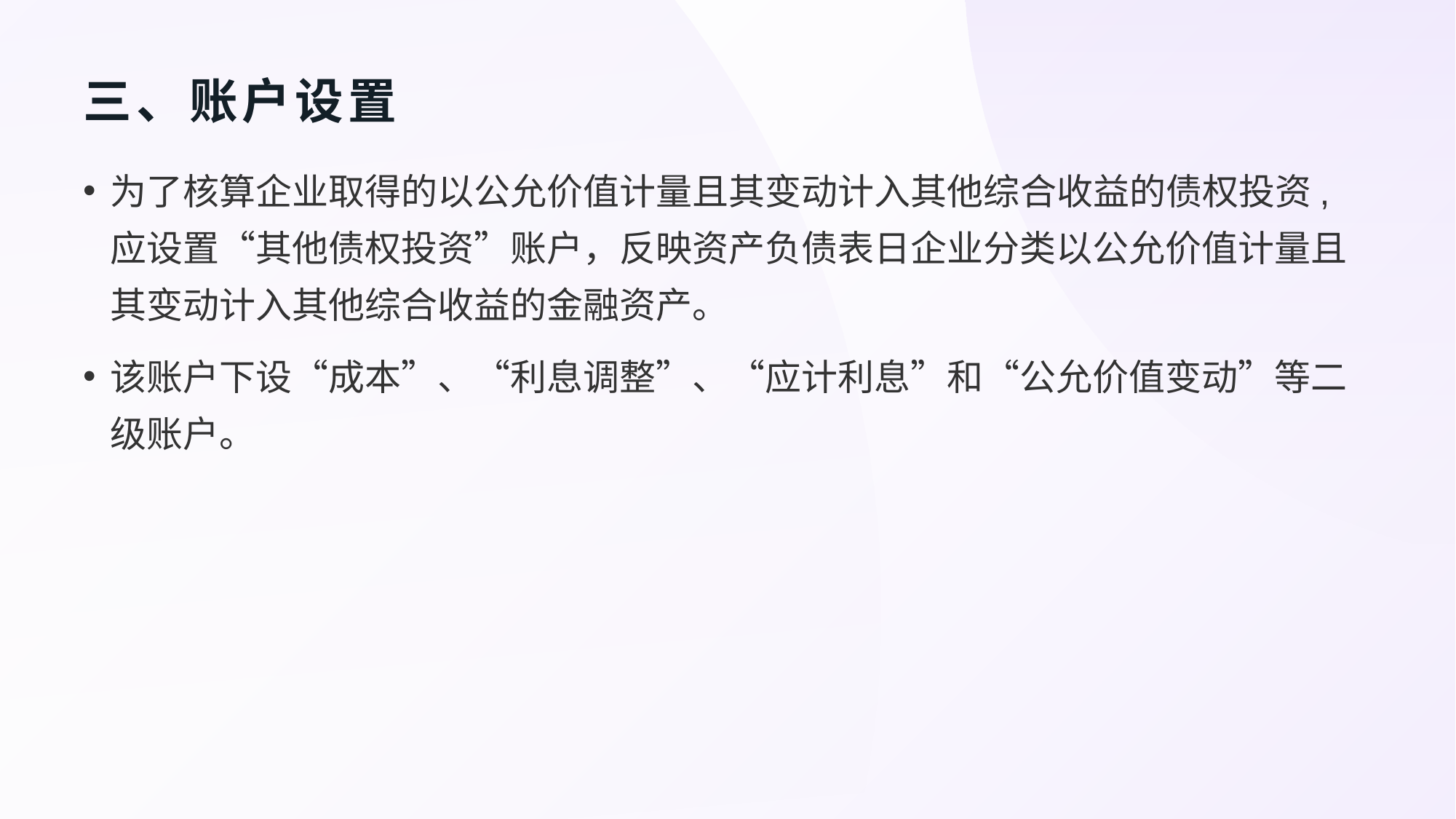

# 三、账户设置
为了核算企业取得的以公允价值计量且其变动计入其他综合收益的债权投资,应设置“其他债权投资”账户，反映资产负债表日企业分类以公允价值计量且其变动计入其他综合收益的金融资产。
该账户下设“成本”、“利息调整”、“应计利息”和“公允价值变动”等二级账户。